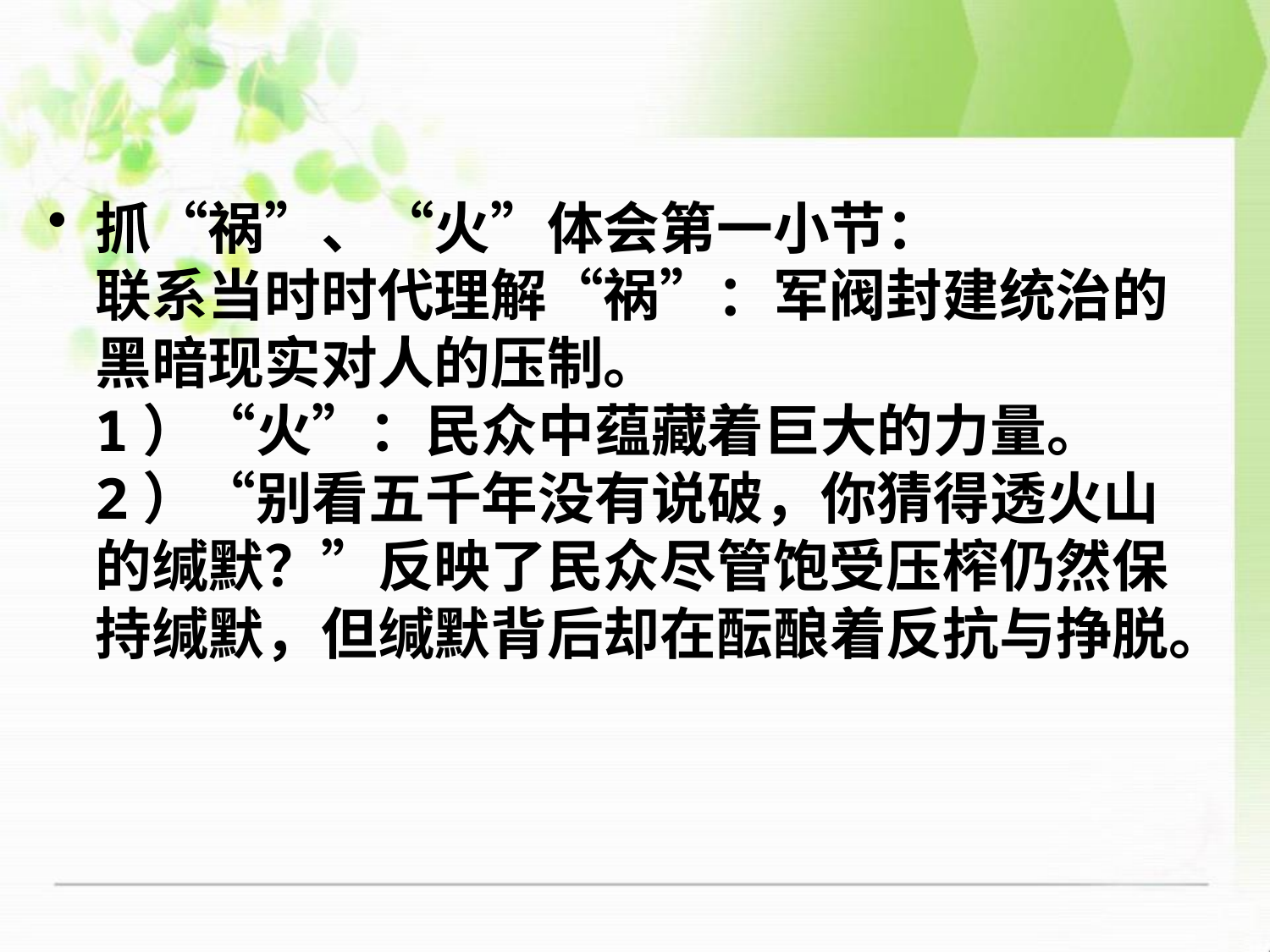

抓“祸”、“火”体会第一小节：
联系当时时代理解“祸”：军阀封建统治的黑暗现实对人的压制。
1）“火”：民众中蕴藏着巨大的力量。
2）“别看五千年没有说破，你猜得透火山的缄默？”反映了民众尽管饱受压榨仍然保持缄默，但缄默背后却在酝酿着反抗与挣脱。